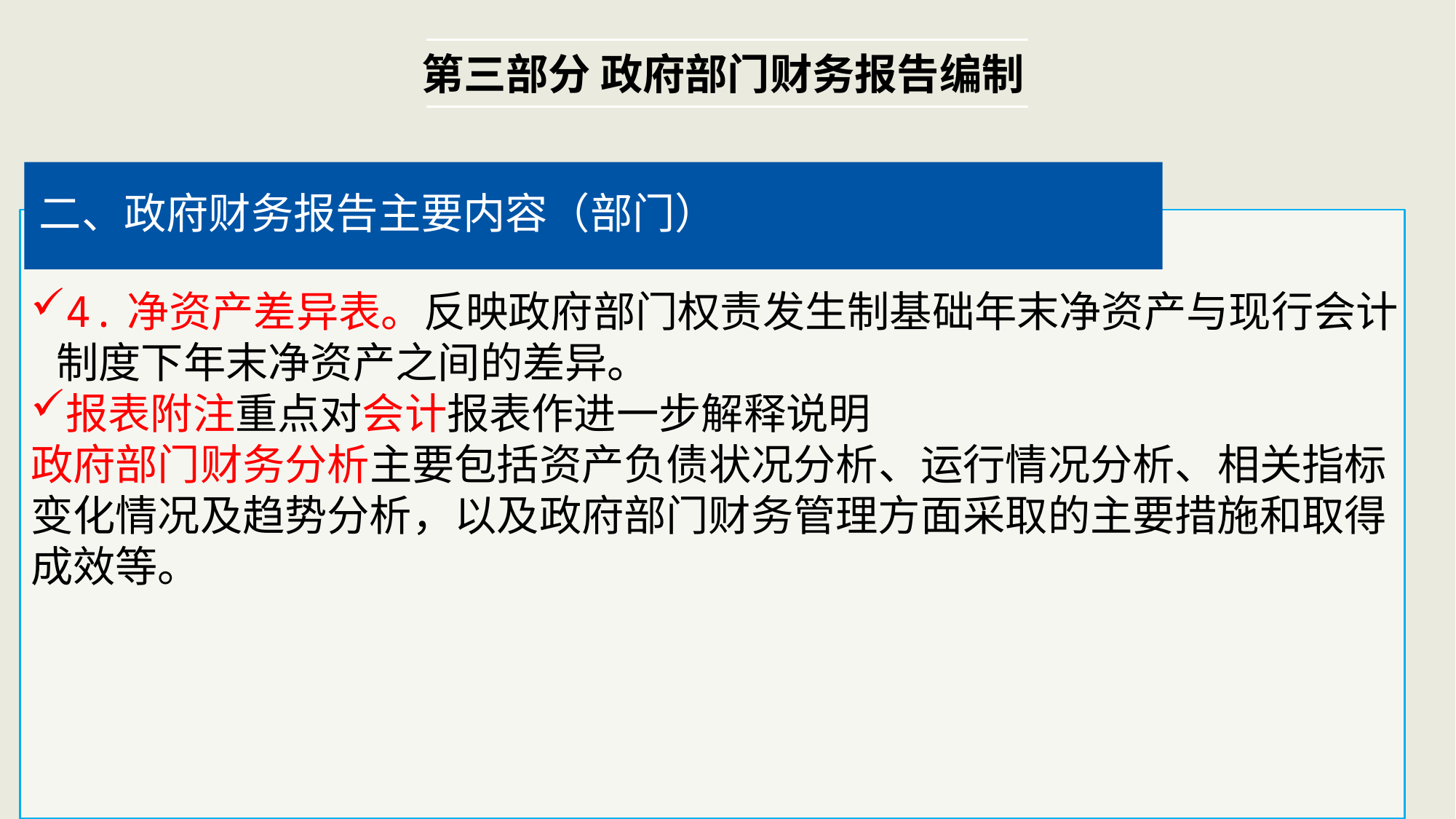

第三部分 政府部门财务报告编制

二、政府财务报告主要内容（部门）

4.净资产差异表。反映政府部门权责发生制基础年末净资产与现行会计制度下年末净资产之间的差异。
报表附注重点对会计报表作进一步解释说明
政府部门财务分析主要包括资产负债状况分析、运行情况分析、相关指标变化情况及趋势分析，以及政府部门财务管理方面采取的主要措施和取得成效等。

48